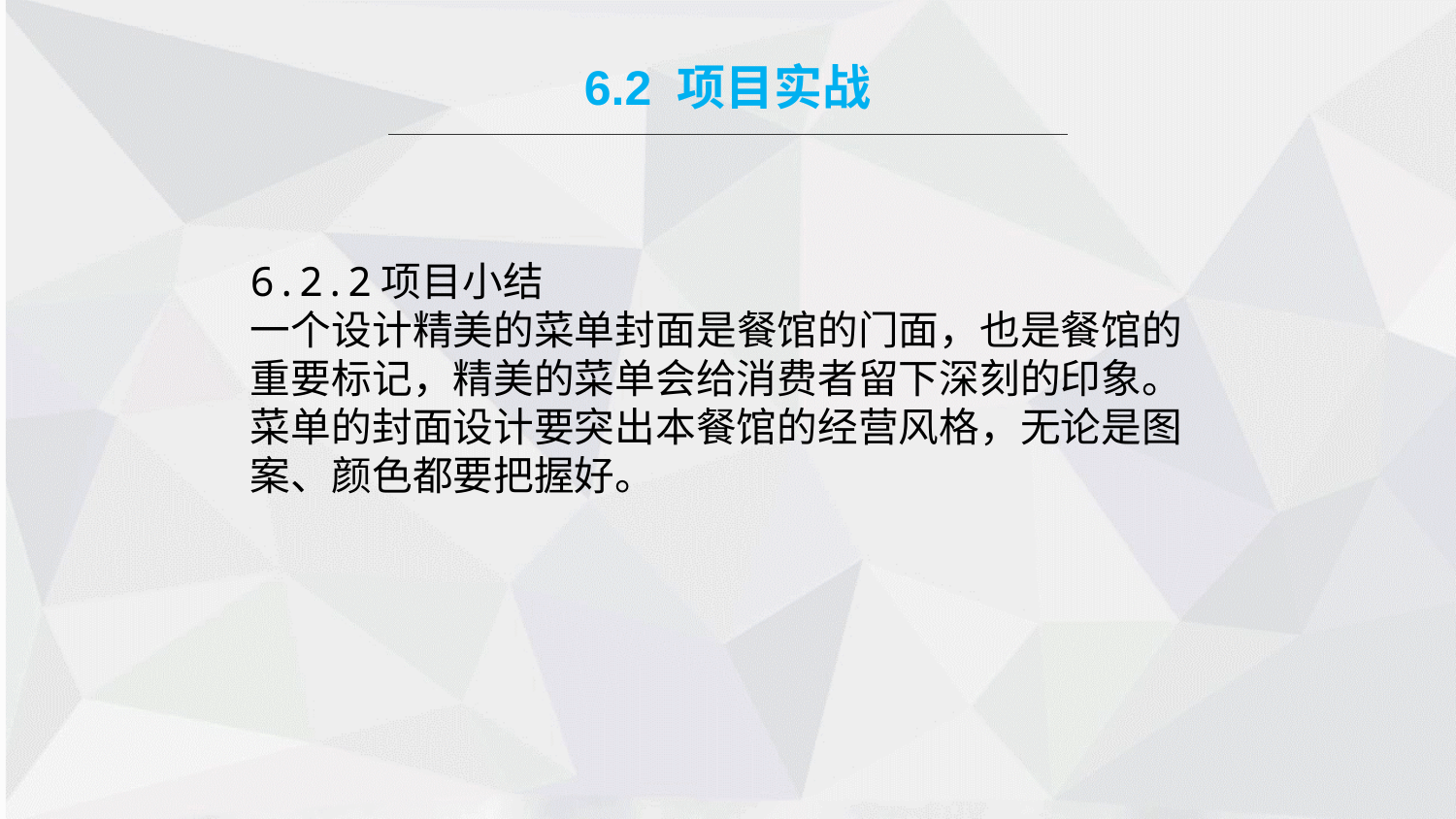

6.2 项目实战
6.2.2项目小结
一个设计精美的菜单封面是餐馆的门面，也是餐馆的重要标记，精美的菜单会给消费者留下深刻的印象。菜单的封面设计要突出本餐馆的经营风格，无论是图案、颜色都要把握好。